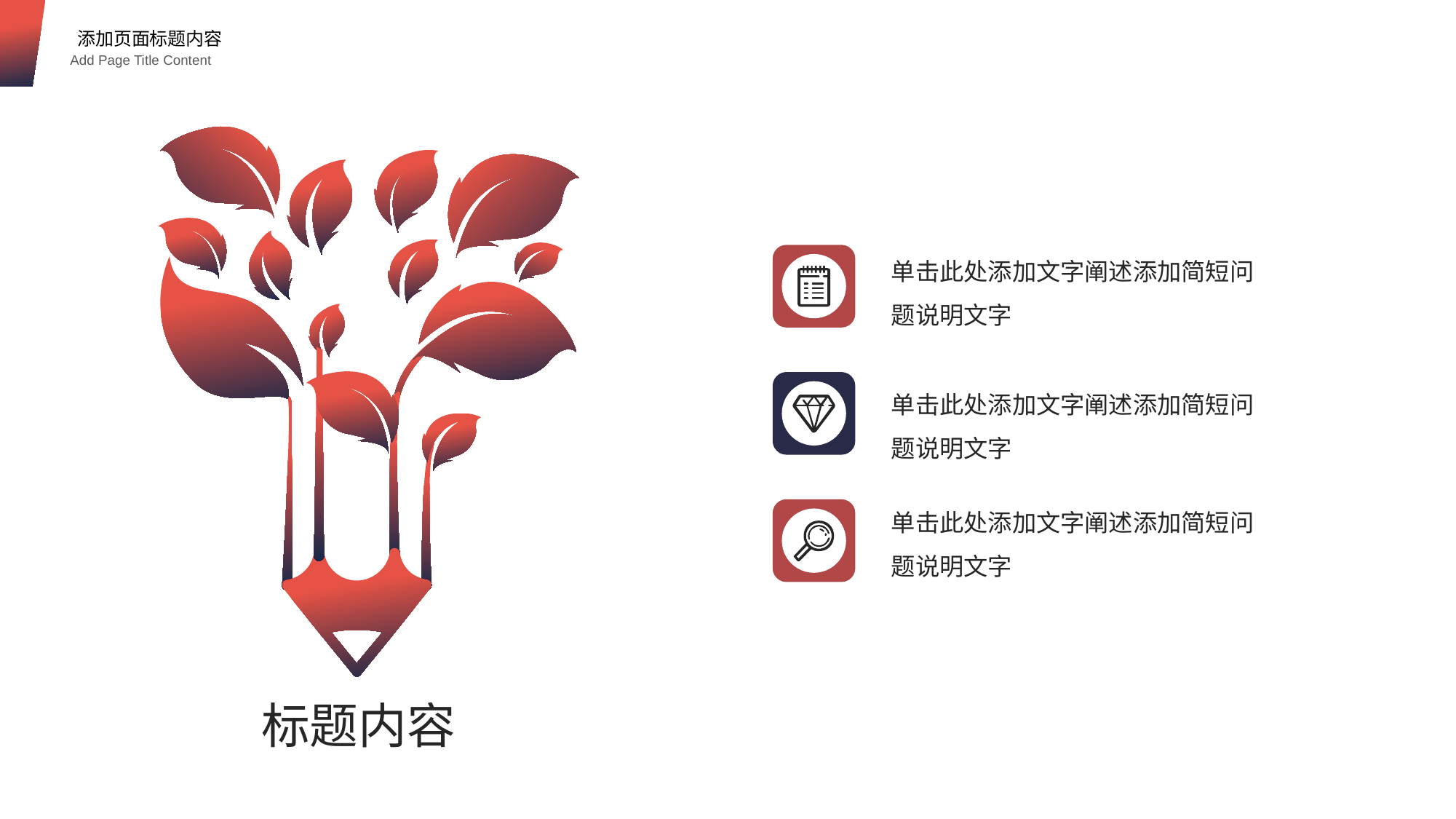

添加页面标题内容
Add Page Title Content

单击此处添加文字阐述添加简短问题说明文字

单击此处添加文字阐述添加简短问题说明文字

单击此处添加文字阐述添加简短问题说明文字

标题内容